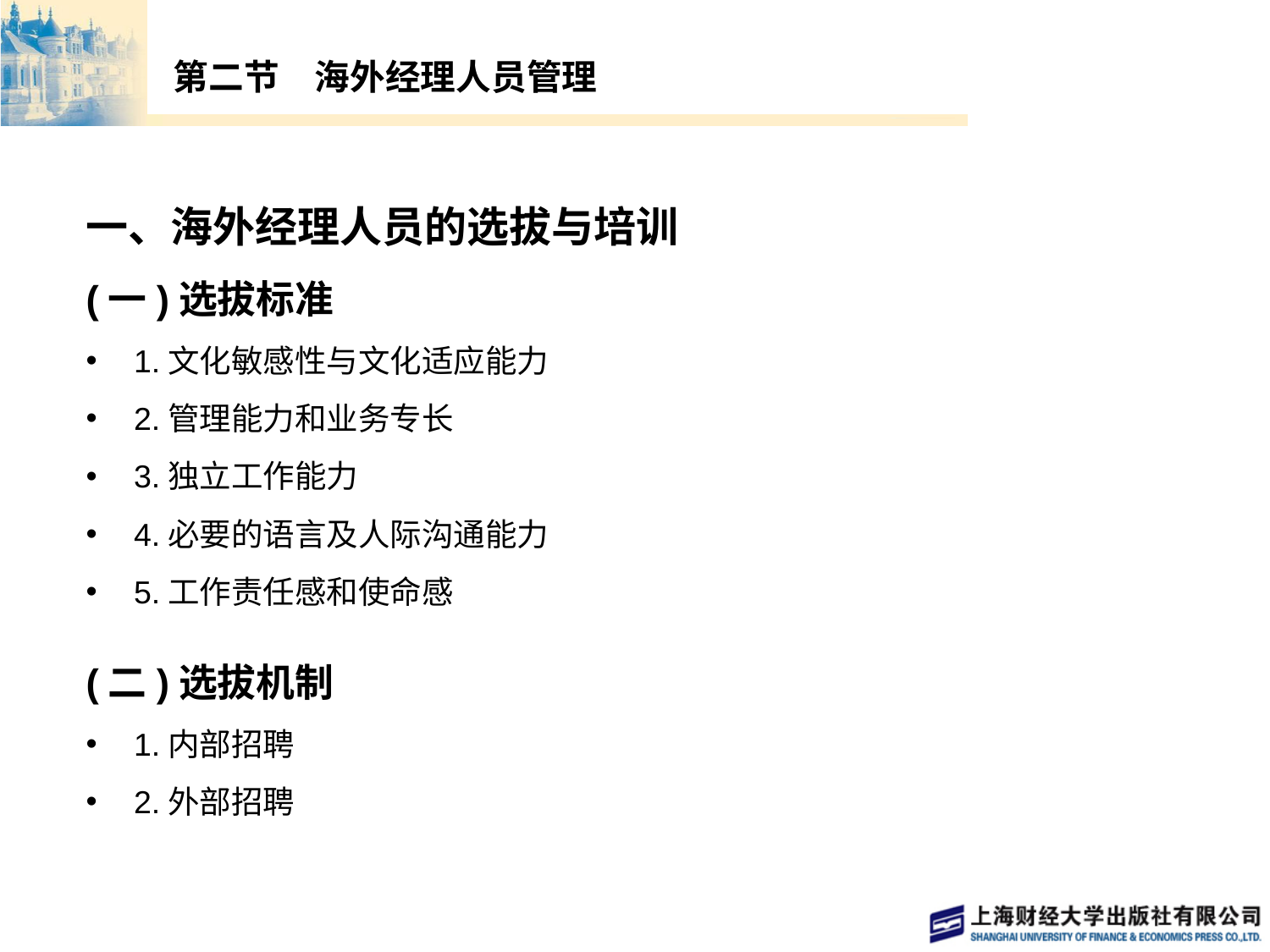

# 第二节　海外经理人员管理
一、海外经理人员的选拔与培训
(一)选拔标准
1.文化敏感性与文化适应能力
2.管理能力和业务专长
3.独立工作能力
4.必要的语言及人际沟通能力
5.工作责任感和使命感
(二)选拔机制
1.内部招聘
2.外部招聘